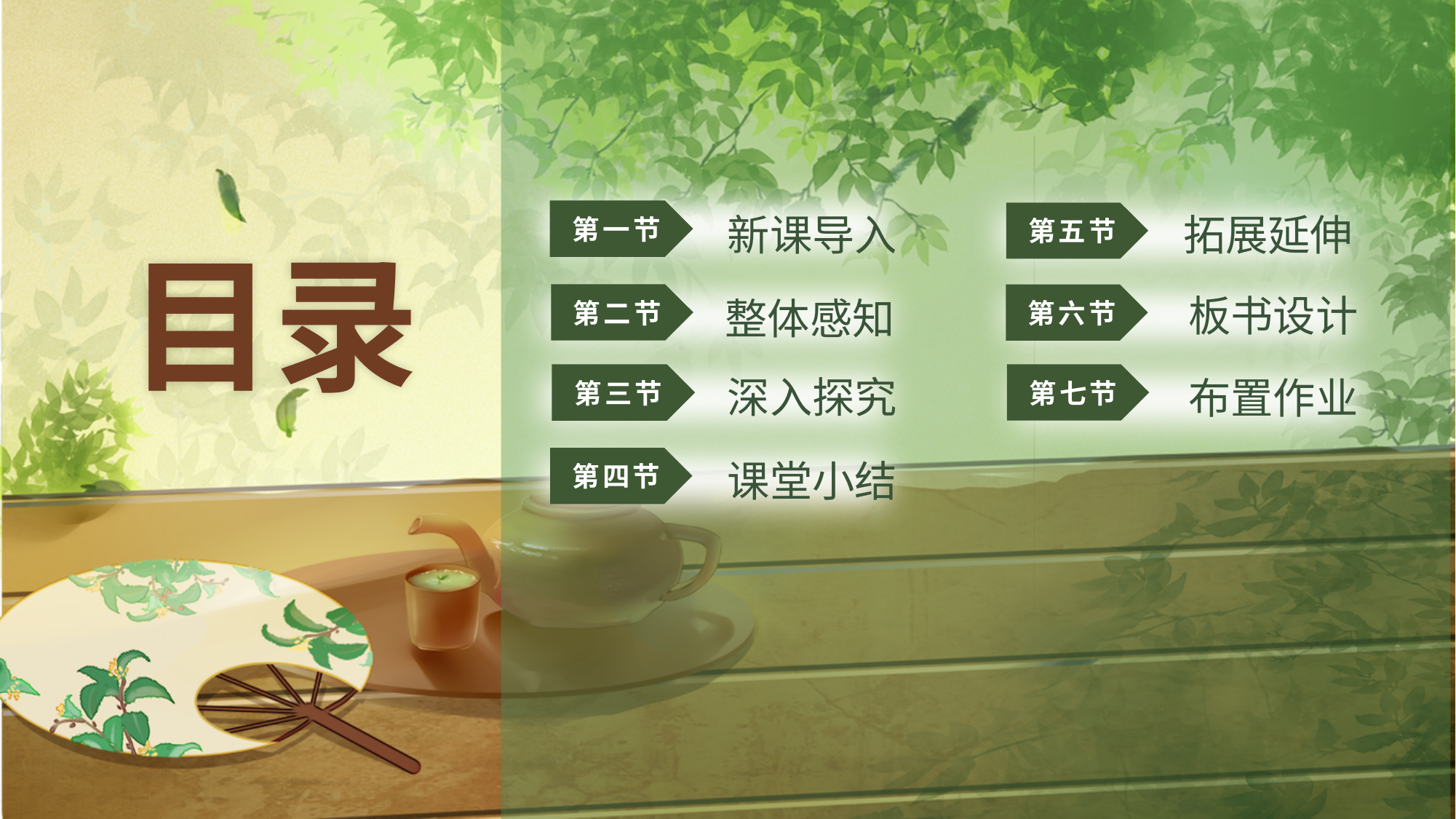

新课导入
拓展延伸
第一节
第五节
目录

板书设计
整体感知
第二节
第六节

深入探究
布置作业
第三节
第七节

课堂小结
第四节